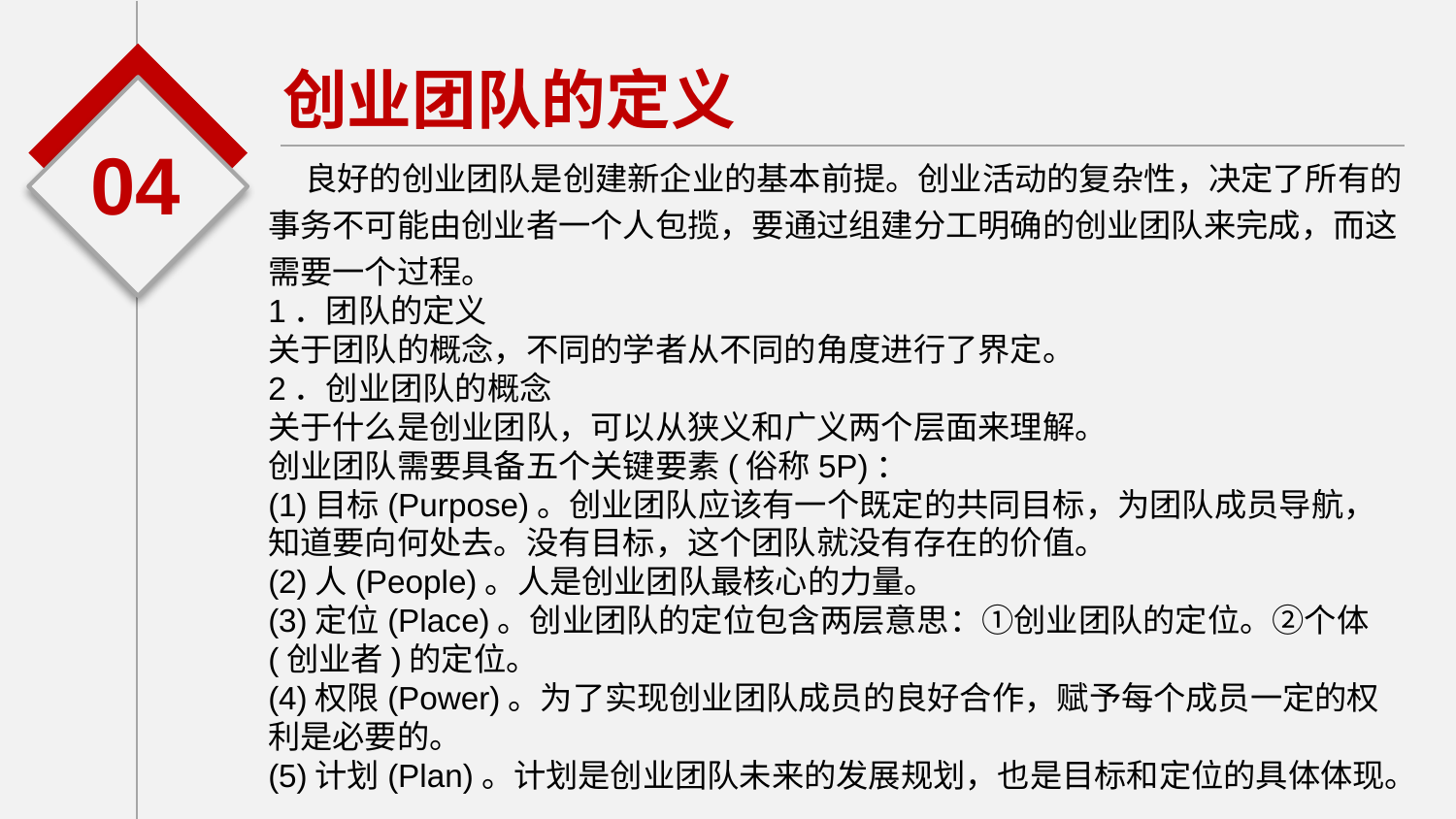

创业团队的定义

04
    良好的创业团队是创建新企业的基本前提。创业活动的复杂性，决定了所有的事务不可能由创业者一个人包揽，要通过组建分工明确的创业团队来完成，而这需要一个过程。
1．团队的定义
关于团队的概念，不同的学者从不同的角度进行了界定。
2．创业团队的概念
关于什么是创业团队，可以从狭义和广义两个层面来理解。
创业团队需要具备五个关键要素(俗称5P)：
(1)目标(Purpose)。创业团队应该有一个既定的共同目标，为团队成员导航，知道要向何处去。没有目标，这个团队就没有存在的价值。
(2)人(People)。人是创业团队最核心的力量。
(3)定位(Place)。创业团队的定位包含两层意思：①创业团队的定位。②个体(创业者)的定位。
(4)权限(Power)。为了实现创业团队成员的良好合作，赋予每个成员一定的权利是必要的。
(5)计划(Plan)。计划是创业团队未来的发展规划，也是目标和定位的具体体现。